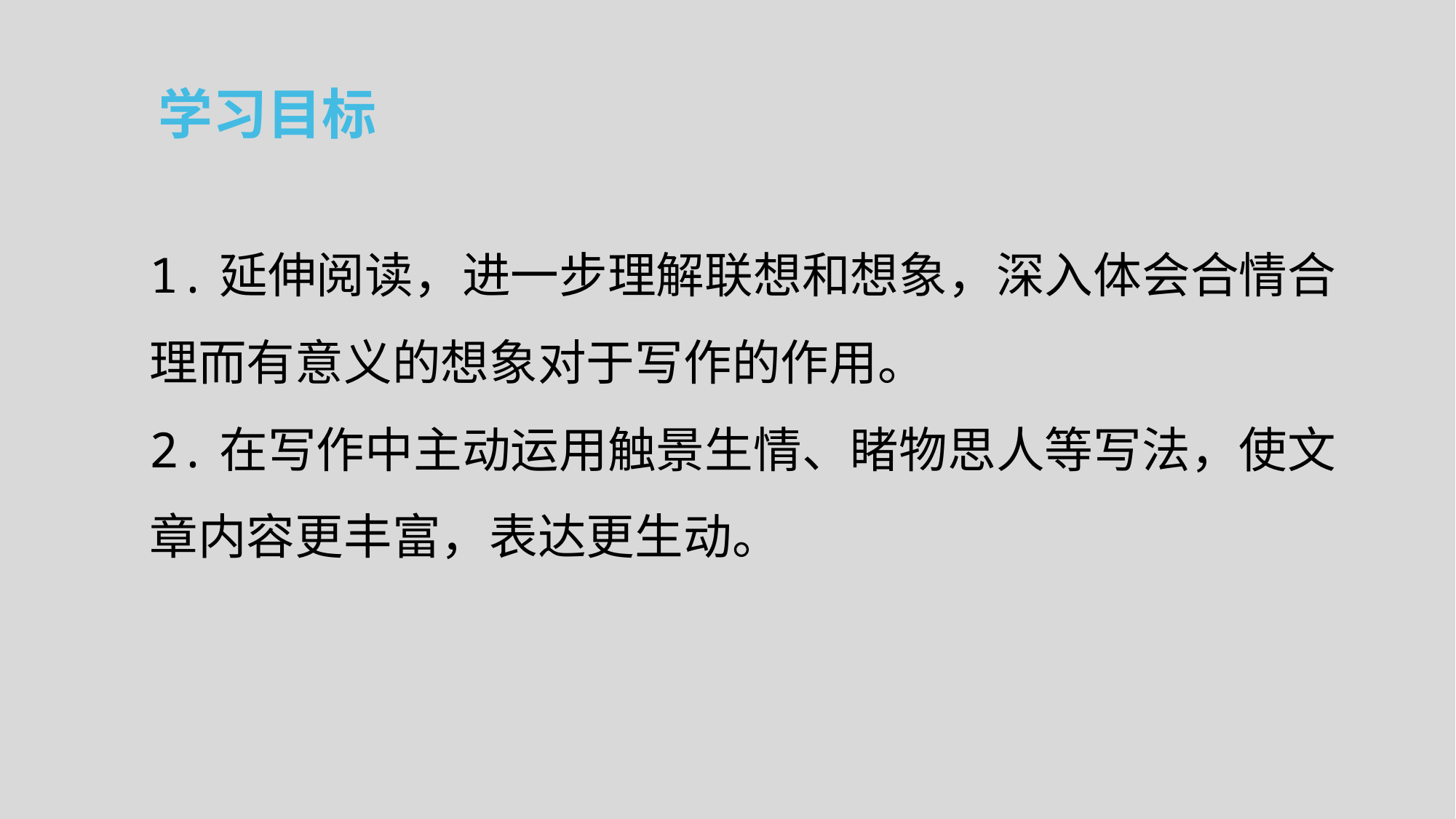

学习目标
1.延伸阅读，进一步理解联想和想象，深入体会合情合理而有意义的想象对于写作的作用。
2.在写作中主动运用触景生情、睹物思人等写法，使文章内容更丰富，表达更生动。